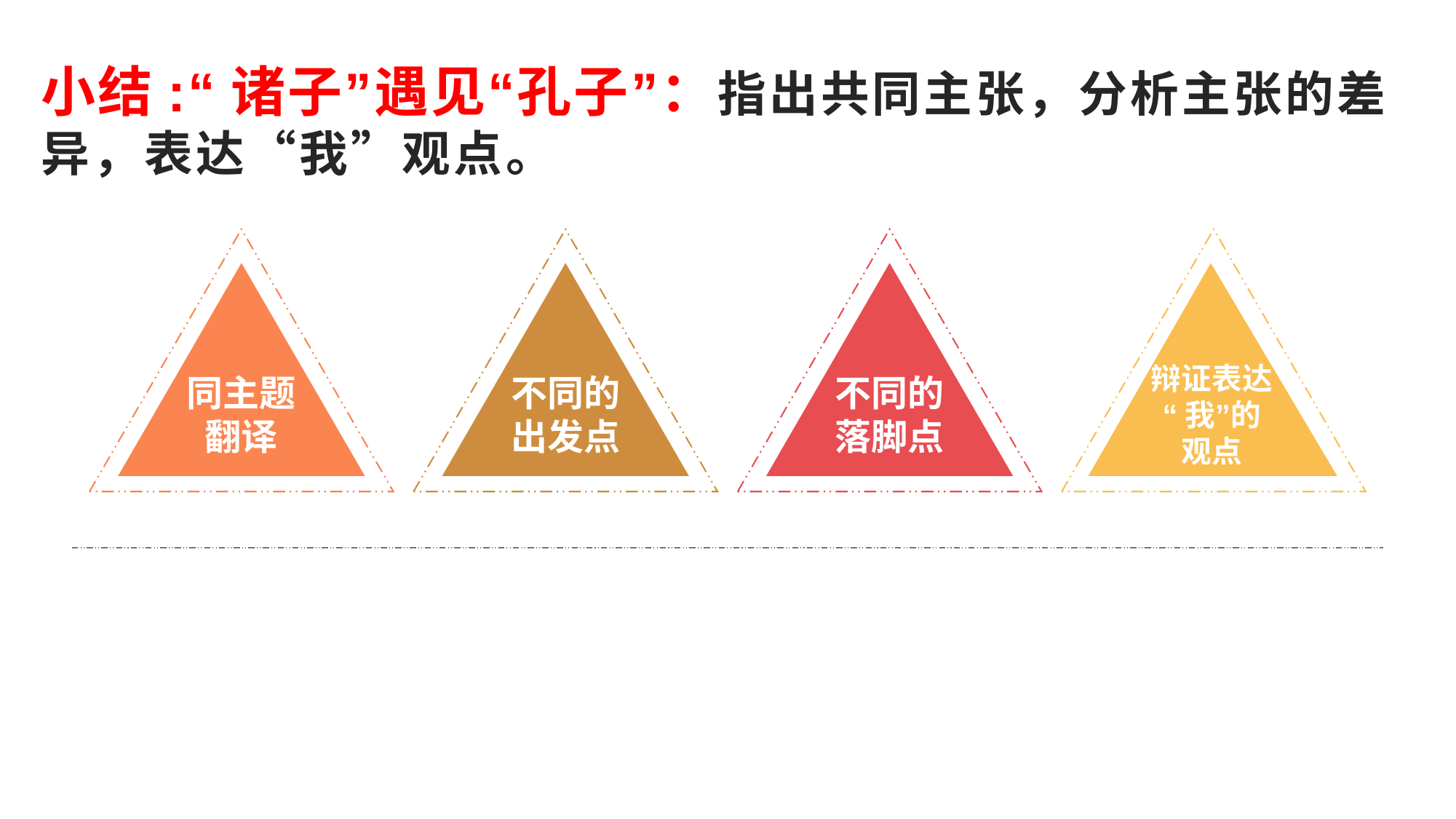

# 小结:“诸子”遇见“孔子”：指出共同主张，分析主张的差异，表达“我”观点。

同主题翻译

不同的出发点

不同的落脚点

辩证表达
“我”的观点